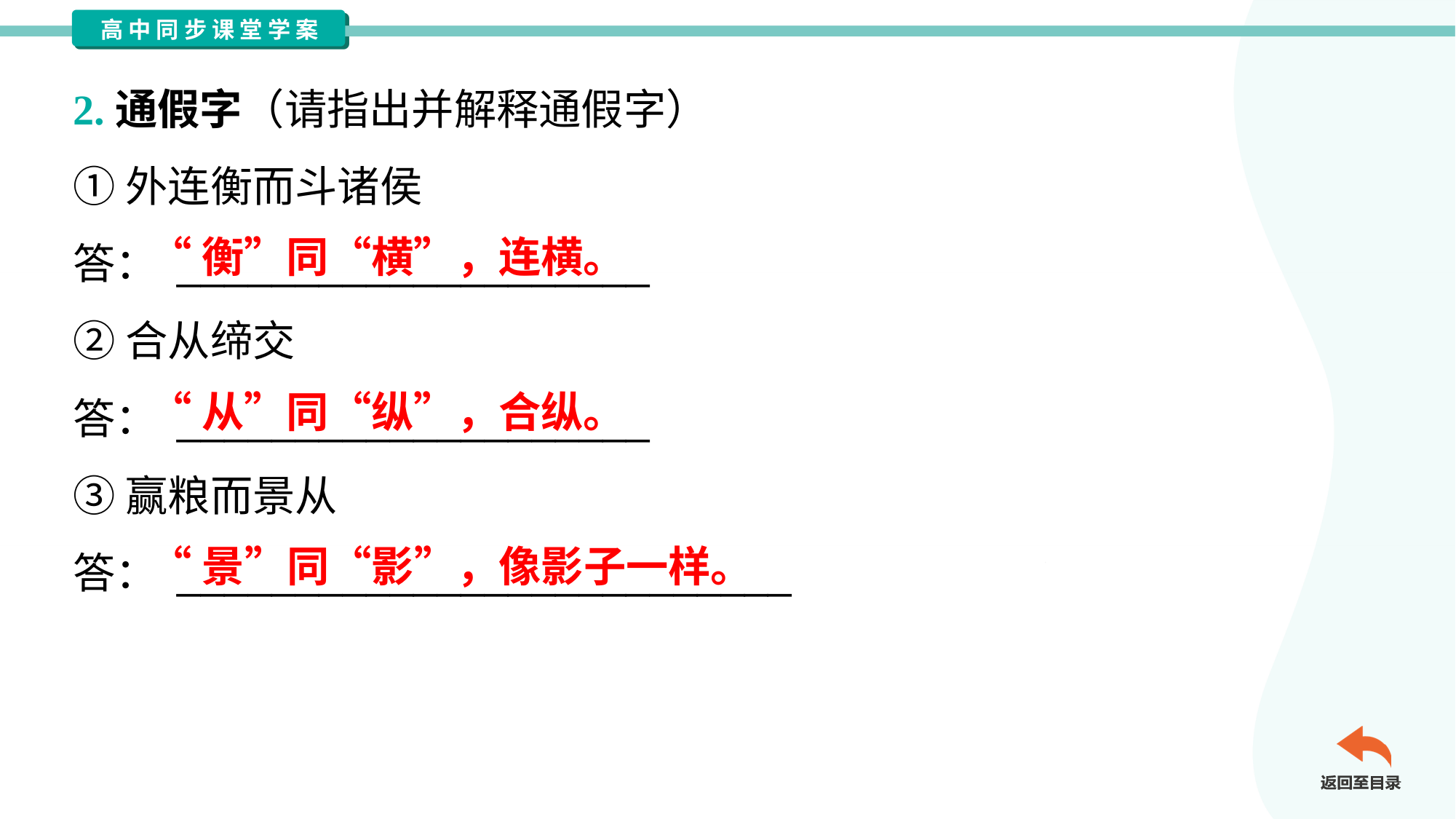

2.通假字（请指出并解释通假字）
①外连衡而斗诸侯
答： ____________________
②合从缔交
答： ____________________
③赢粮而景从
答： __________________________
“衡”同“横”，连横。
“从”同“纵”，合纵。
“景”同“影”，像影子一样。